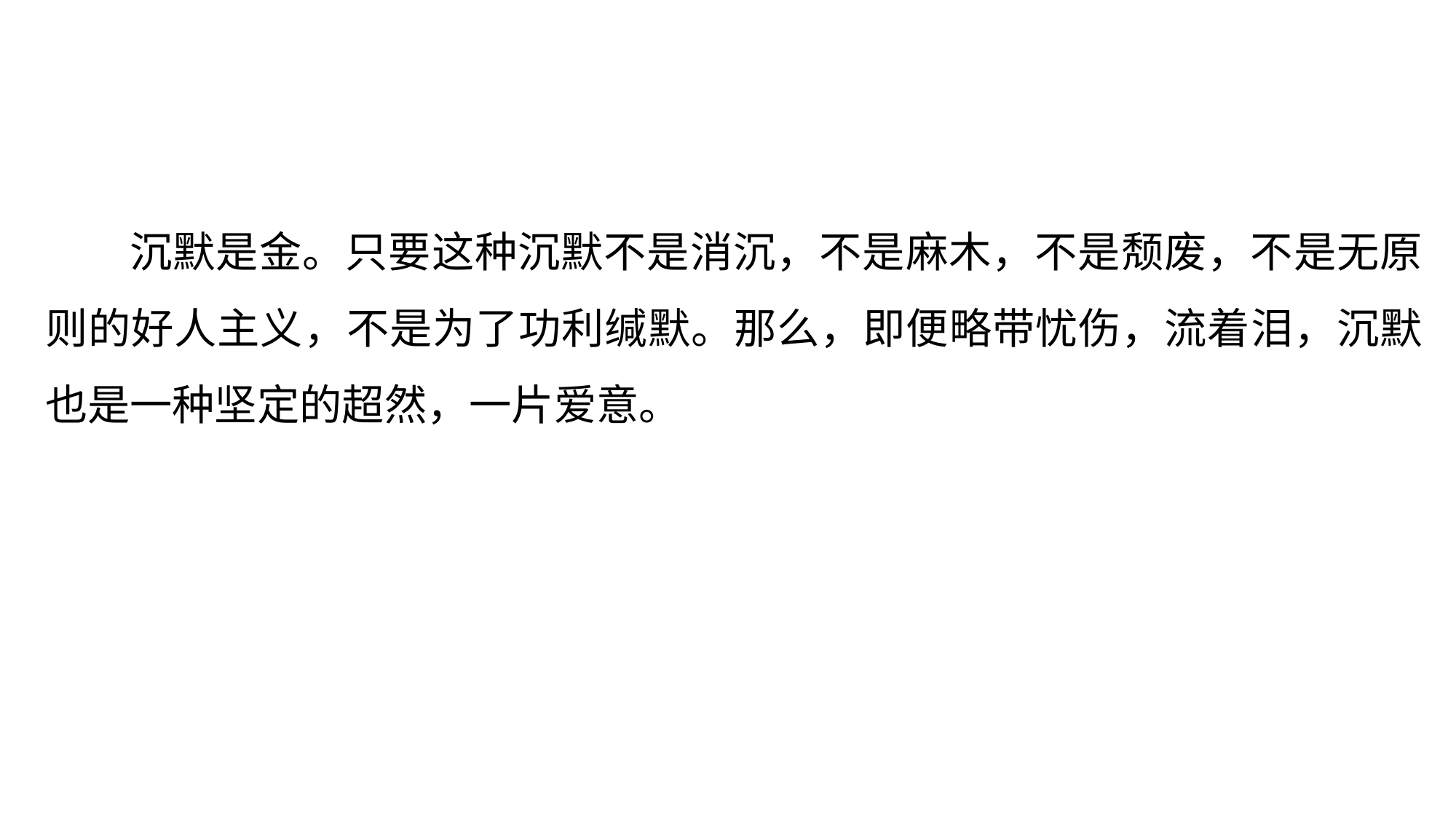

沉默是金。只要这种沉默不是消沉，不是麻木，不是颓废，不是无原则的好人主义，不是为了功利缄默。那么，即便略带忧伤，流着泪，沉默也是一种坚定的超然，一片爱意。